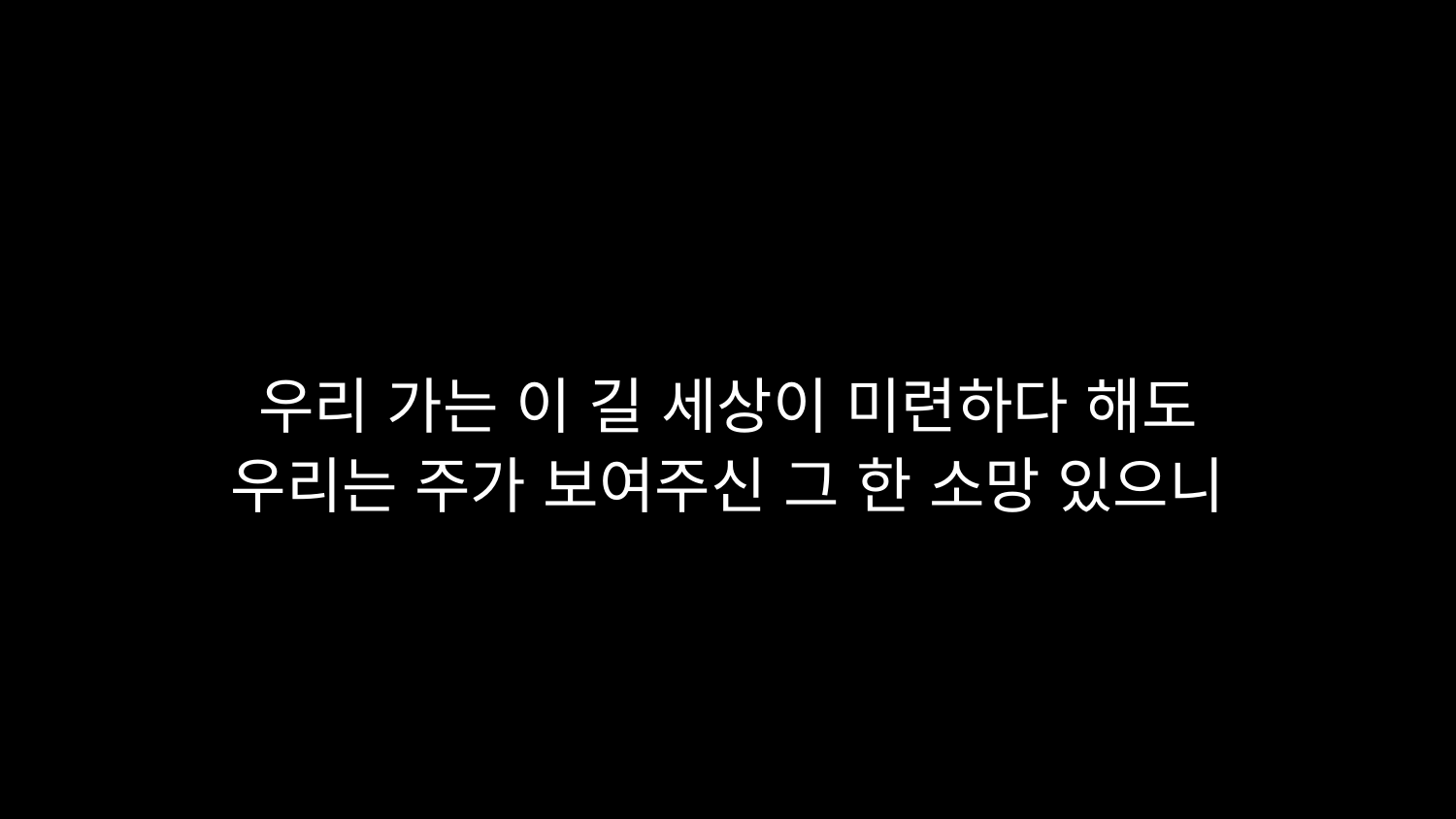

# 우리 가는 이 길 세상이 미련하다 해도 우리는 주가 보여주신 그 한 소망 있으니